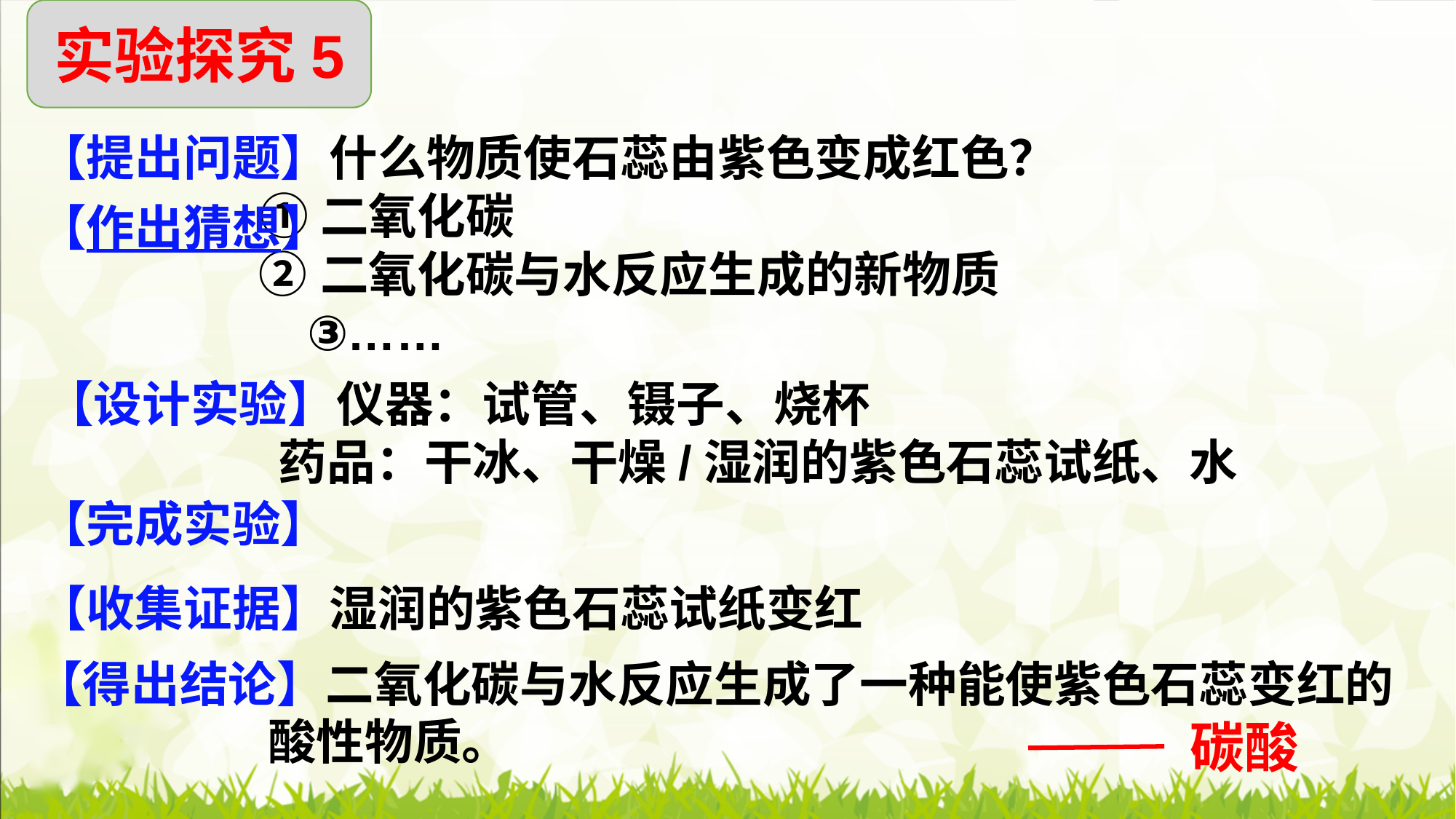

实验探究5
#
【提出问题】什么物质使石蕊由紫色变成红色？
                    ①二氧化碳
                    ②二氧化碳与水反应生成的新物质
                    ③……
【作出猜想】
【设计实验】仪器：试管、镊子、烧杯
                    药品：干冰、干燥/湿润的紫色石蕊试纸、水
【完成实验】
【收集证据】湿润的紫色石蕊试纸变红
【得出结论】二氧化碳与水反应生成了一种能使紫色石蕊变红的
                    酸性物质。
碳酸